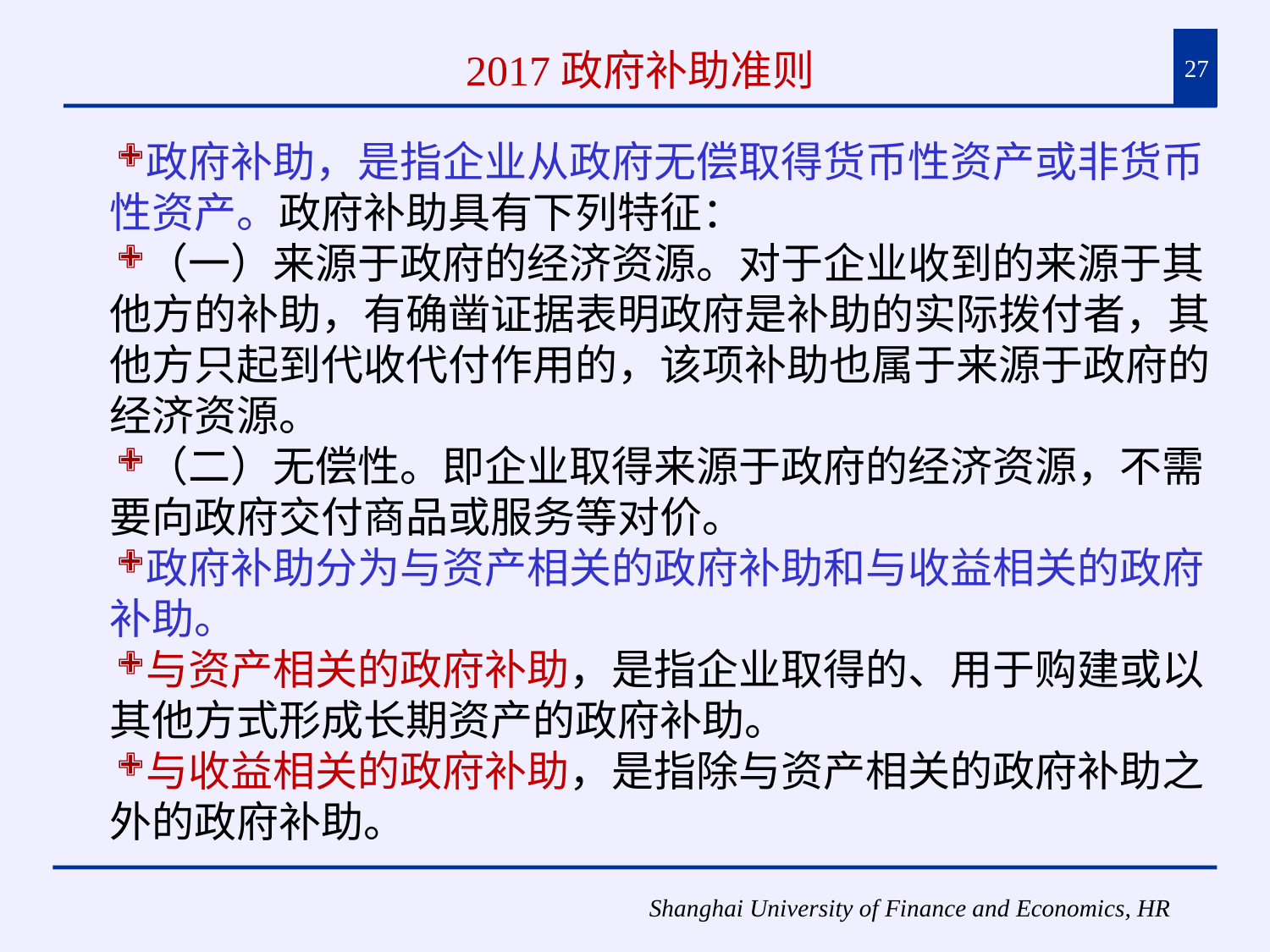

# 2017政府补助准则
27
政府补助，是指企业从政府无偿取得货币性资产或非货币性资产。政府补助具有下列特征：
（一）来源于政府的经济资源。对于企业收到的来源于其他方的补助，有确凿证据表明政府是补助的实际拨付者，其他方只起到代收代付作用的，该项补助也属于来源于政府的经济资源。
（二）无偿性。即企业取得来源于政府的经济资源，不需要向政府交付商品或服务等对价。
政府补助分为与资产相关的政府补助和与收益相关的政府补助。
与资产相关的政府补助，是指企业取得的、用于购建或以其他方式形成长期资产的政府补助。
与收益相关的政府补助，是指除与资产相关的政府补助之外的政府补助。